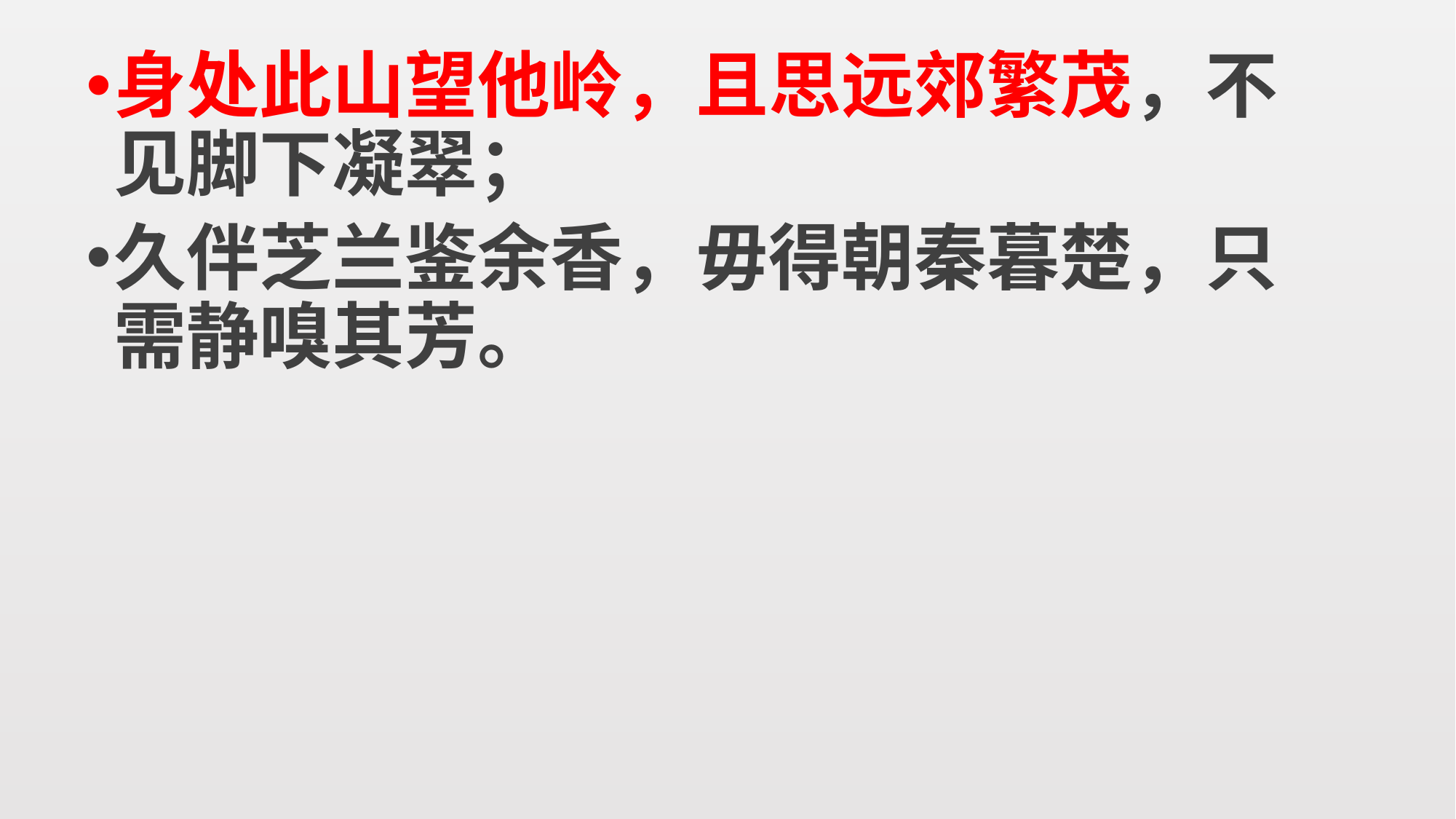

身处此山望他岭，且思远郊繁茂，不见脚下凝翠；
久伴芝兰鉴余香，毋得朝秦暮楚，只需静嗅其芳。